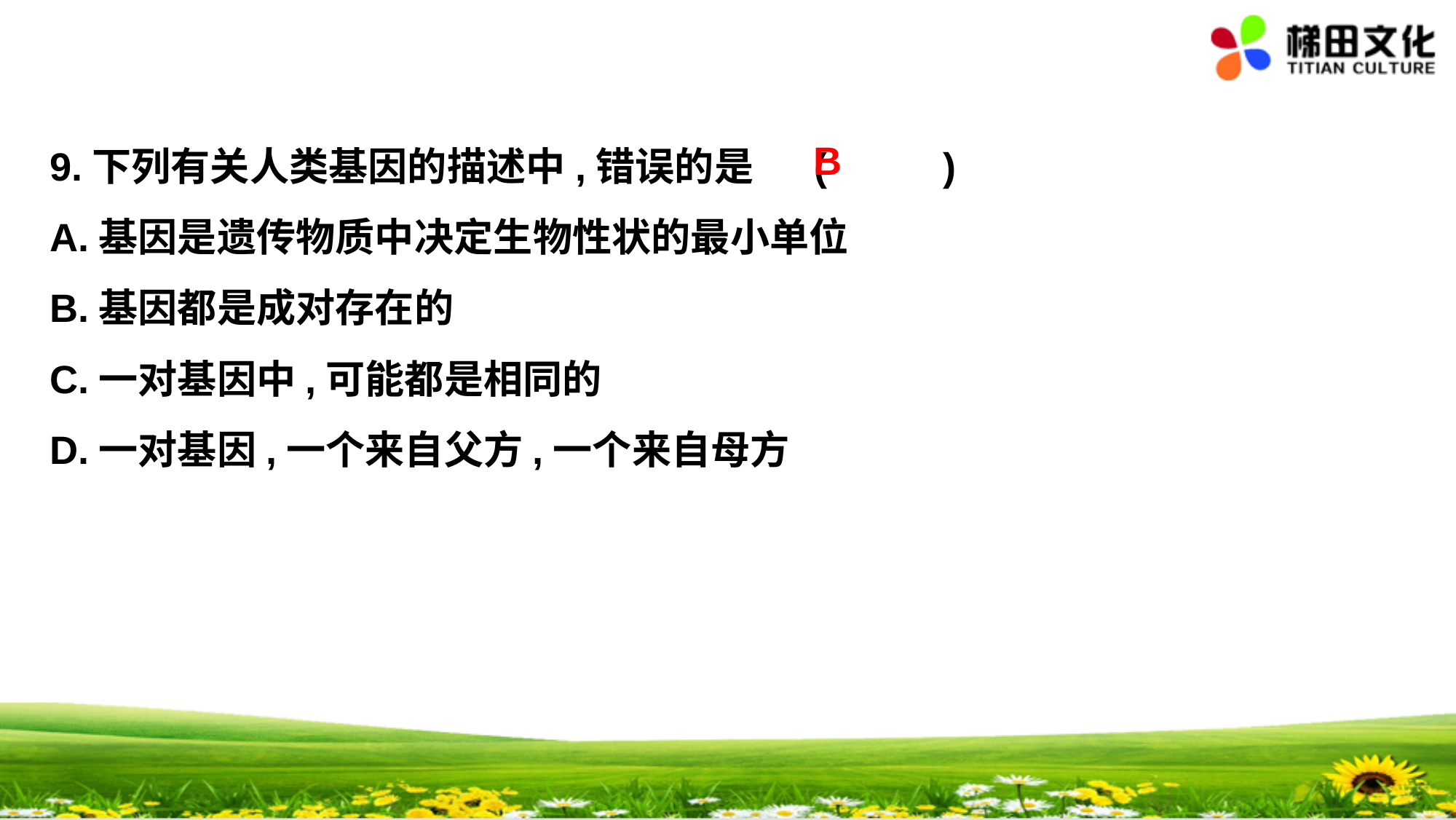

B
9.下列有关人类基因的描述中,错误的是	(　  　)
A.基因是遗传物质中决定生物性状的最小单位
B.基因都是成对存在的
C.一对基因中,可能都是相同的
D.一对基因,一个来自父方,一个来自母方